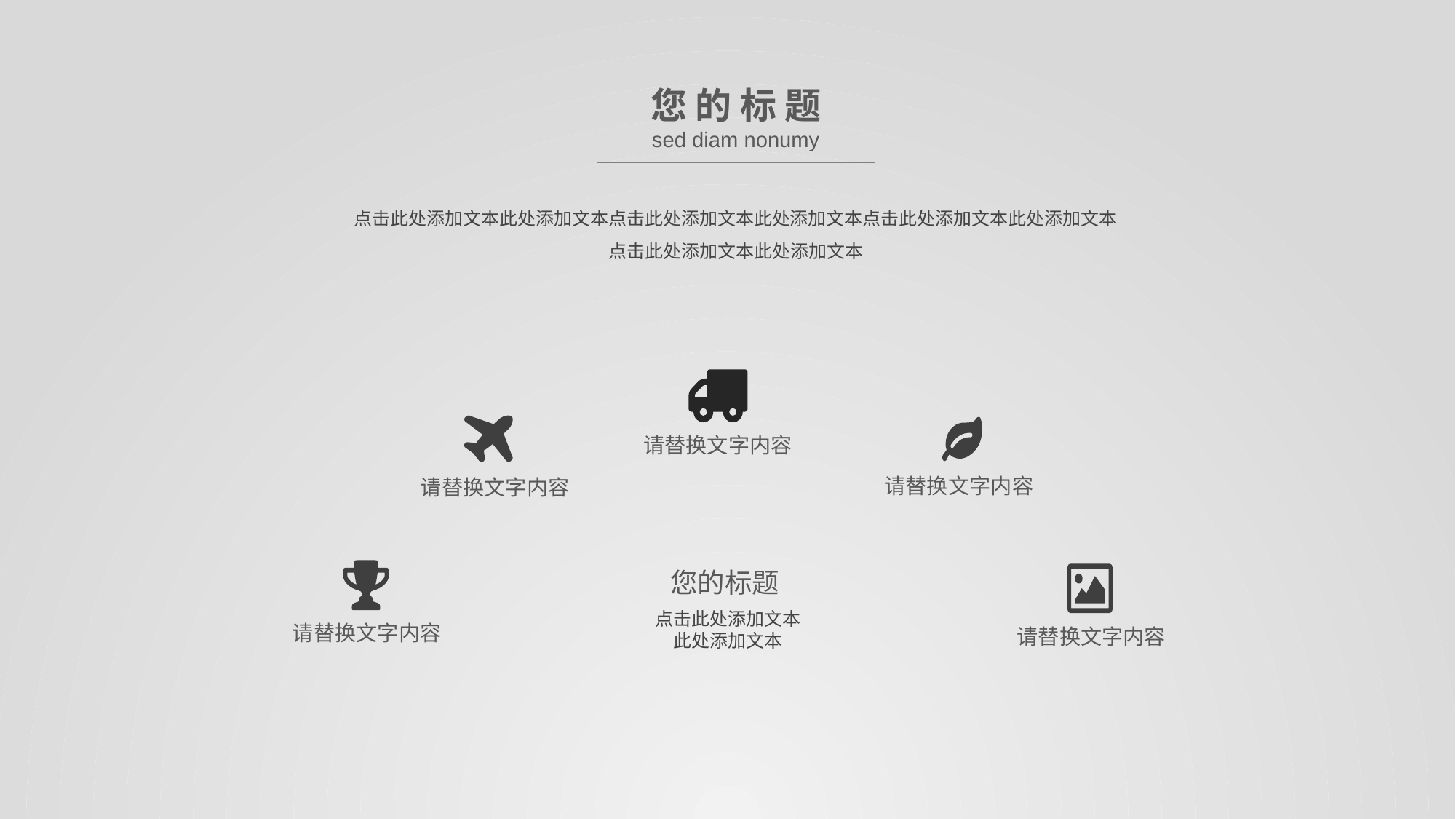

您 的 标 题
sed diam nonumy
点击此处添加文本此处添加文本点击此处添加文本此处添加文本点击此处添加文本此处添加文本
点击此处添加文本此处添加文本

请替换文字内容
请替换文字内容
请替换文字内容

您的标题

点击此处添加文本此处添加文本
请替换文字内容
请替换文字内容